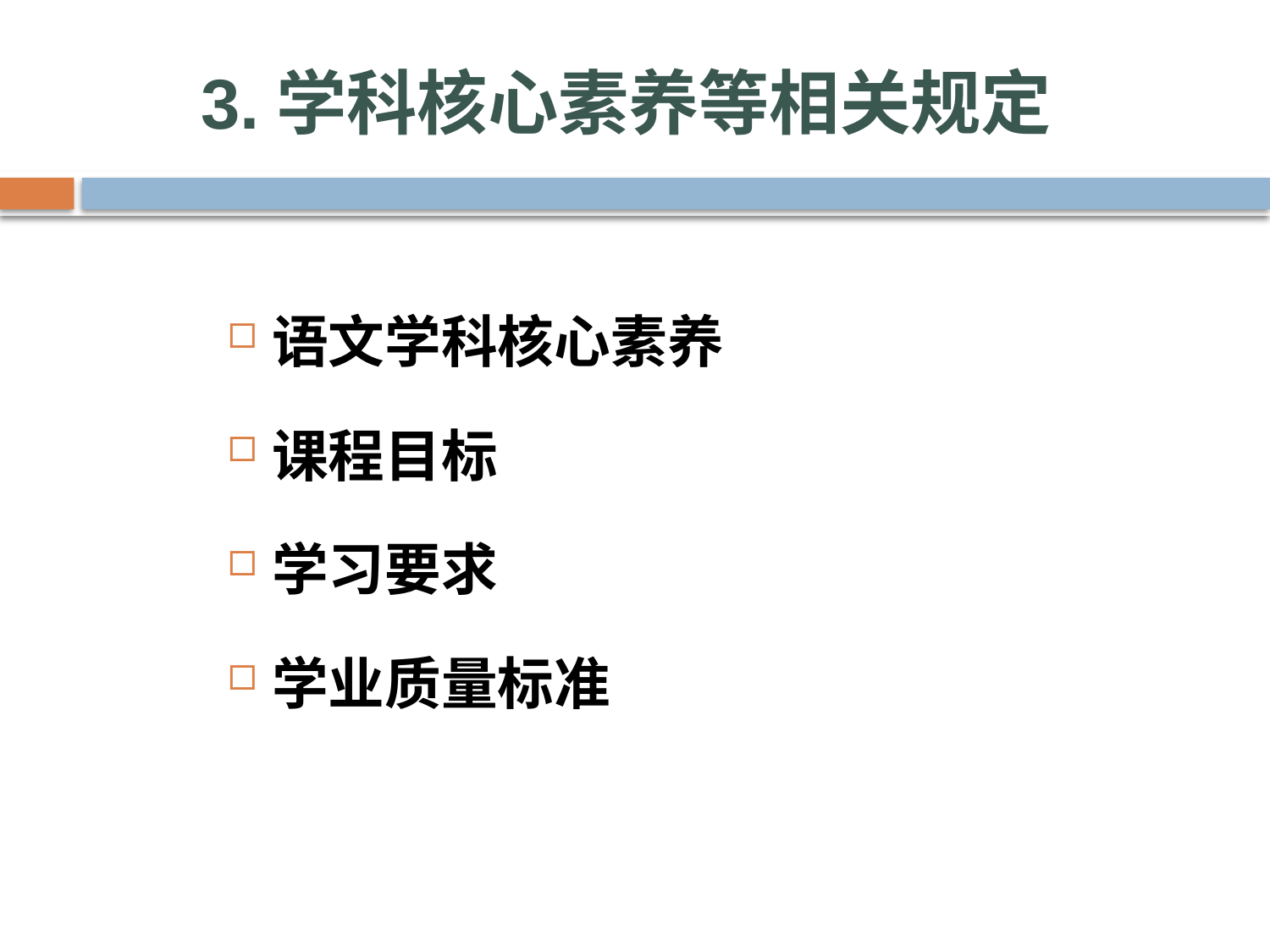

# 3.学科核心素养等相关规定
语文学科核心素养
课程目标
学习要求
学业质量标准